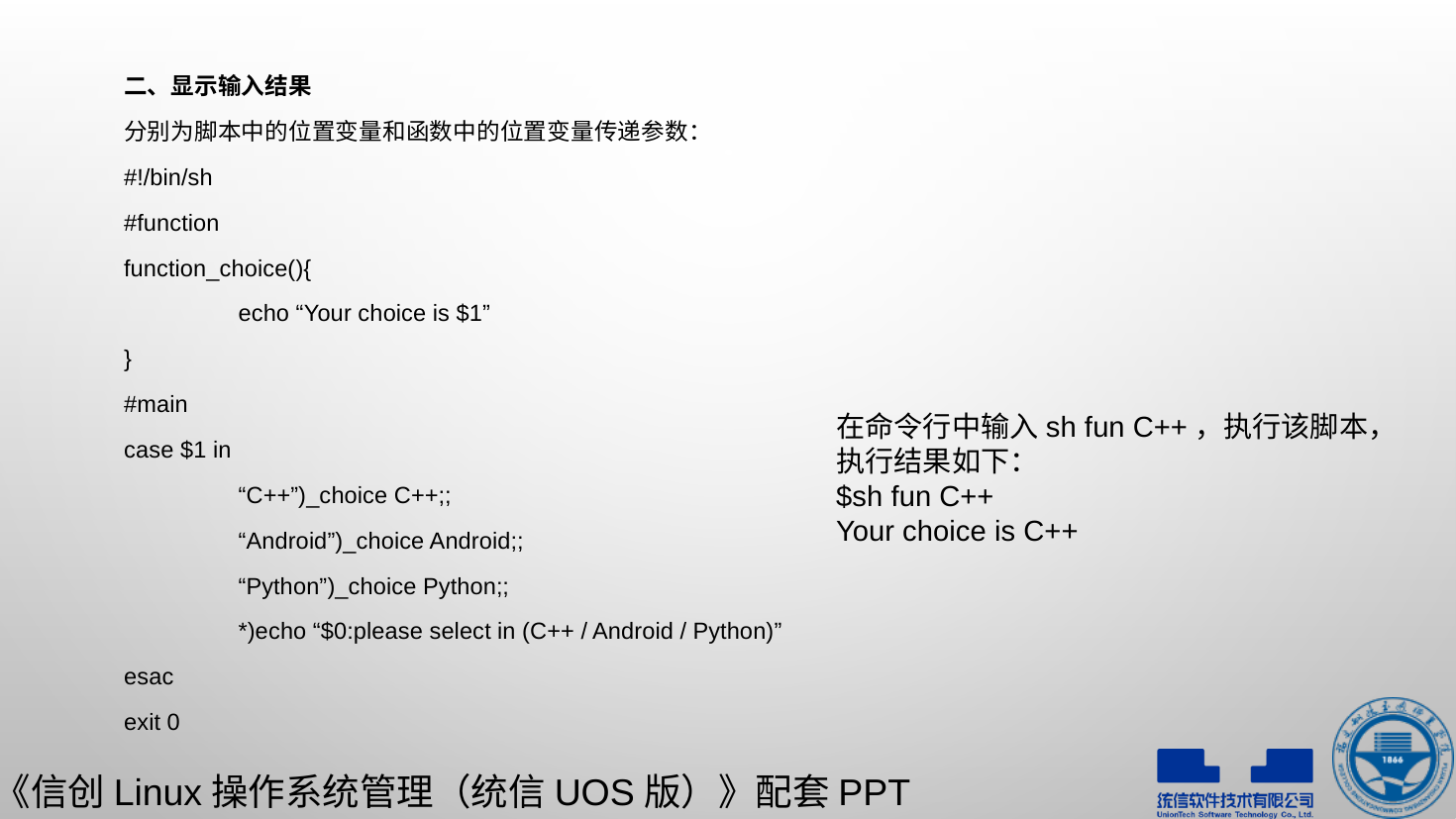

二、显示输入结果
分别为脚本中的位置变量和函数中的位置变量传递参数：
#!/bin/sh
#function
function_choice(){
	echo “Your choice is $1”
}
#main
case $1 in
	“C++”)_choice C++;;
	“Android”)_choice Android;;
	“Python”)_choice Python;;
	*)echo “$0:please select in (C++ / Android / Python)”
esac
exit 0
在命令行中输入sh fun C++，执行该脚本，执行结果如下：
$sh fun C++
Your choice is C++